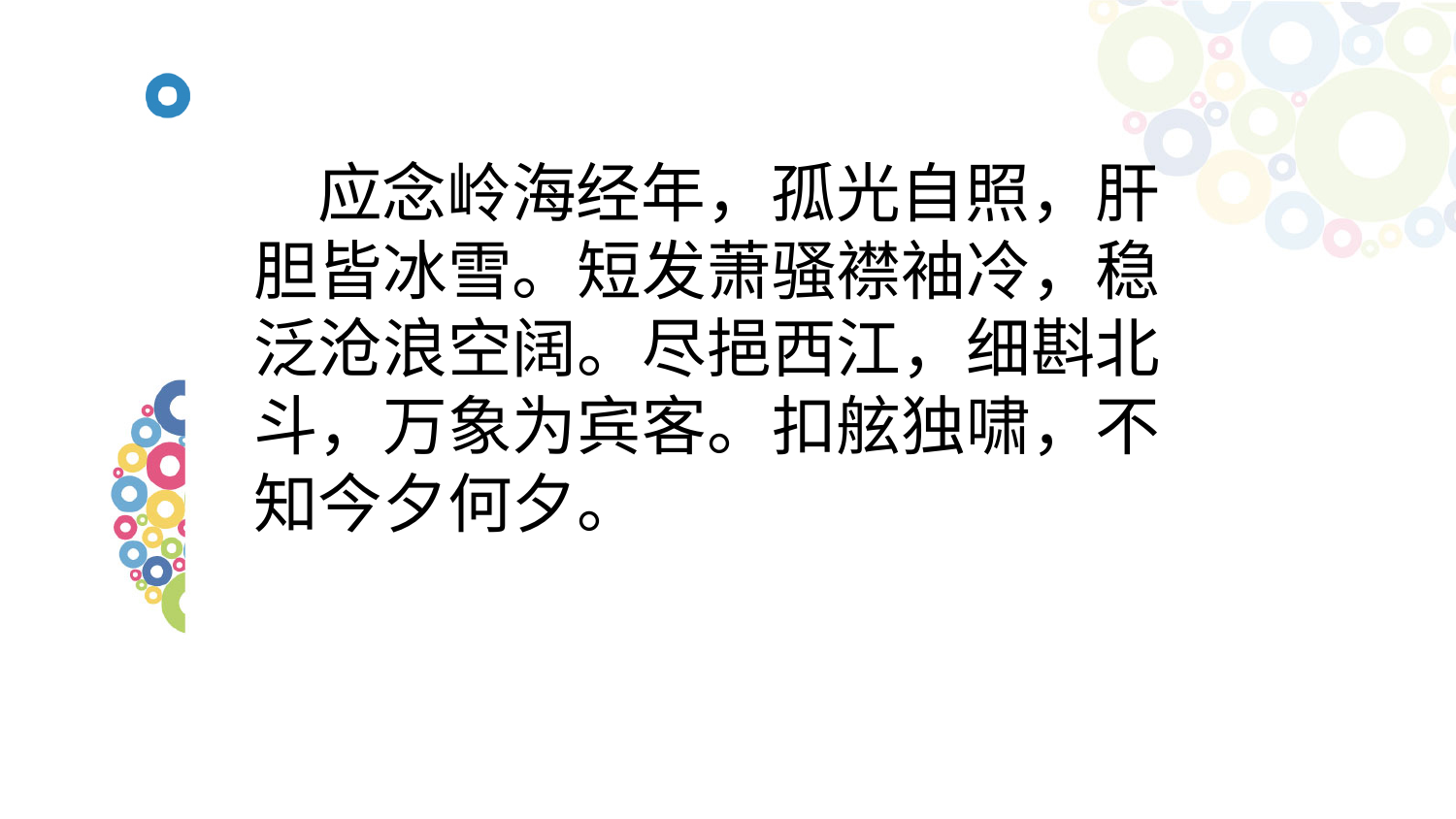

应念岭海经年，孤光自照，肝胆皆冰雪。短发萧骚襟袖冷，稳泛沧浪空阔。尽挹西江，细斟北斗，万象为宾客。扣舷独啸，不知今夕何夕。